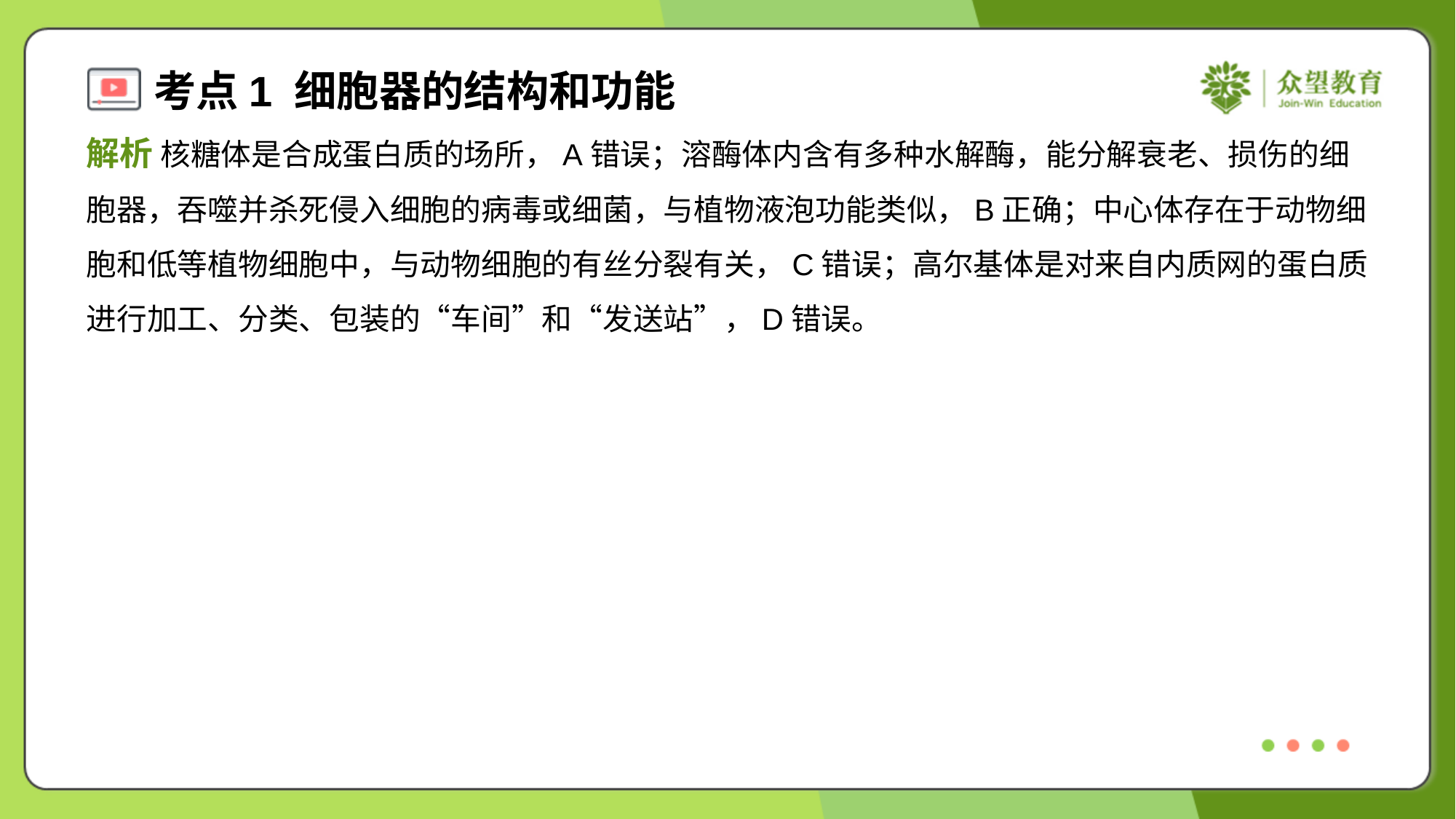

解析 核糖体是合成蛋白质的场所，A错误；溶酶体内含有多种水解酶，能分解衰老、损伤的细
胞器，吞噬并杀死侵入细胞的病毒或细菌，与植物液泡功能类似，B正确；中心体存在于动物细
胞和低等植物细胞中，与动物细胞的有丝分裂有关，C错误；高尔基体是对来自内质网的蛋白质
进行加工、分类、包装的“车间”和“发送站”，D错误。